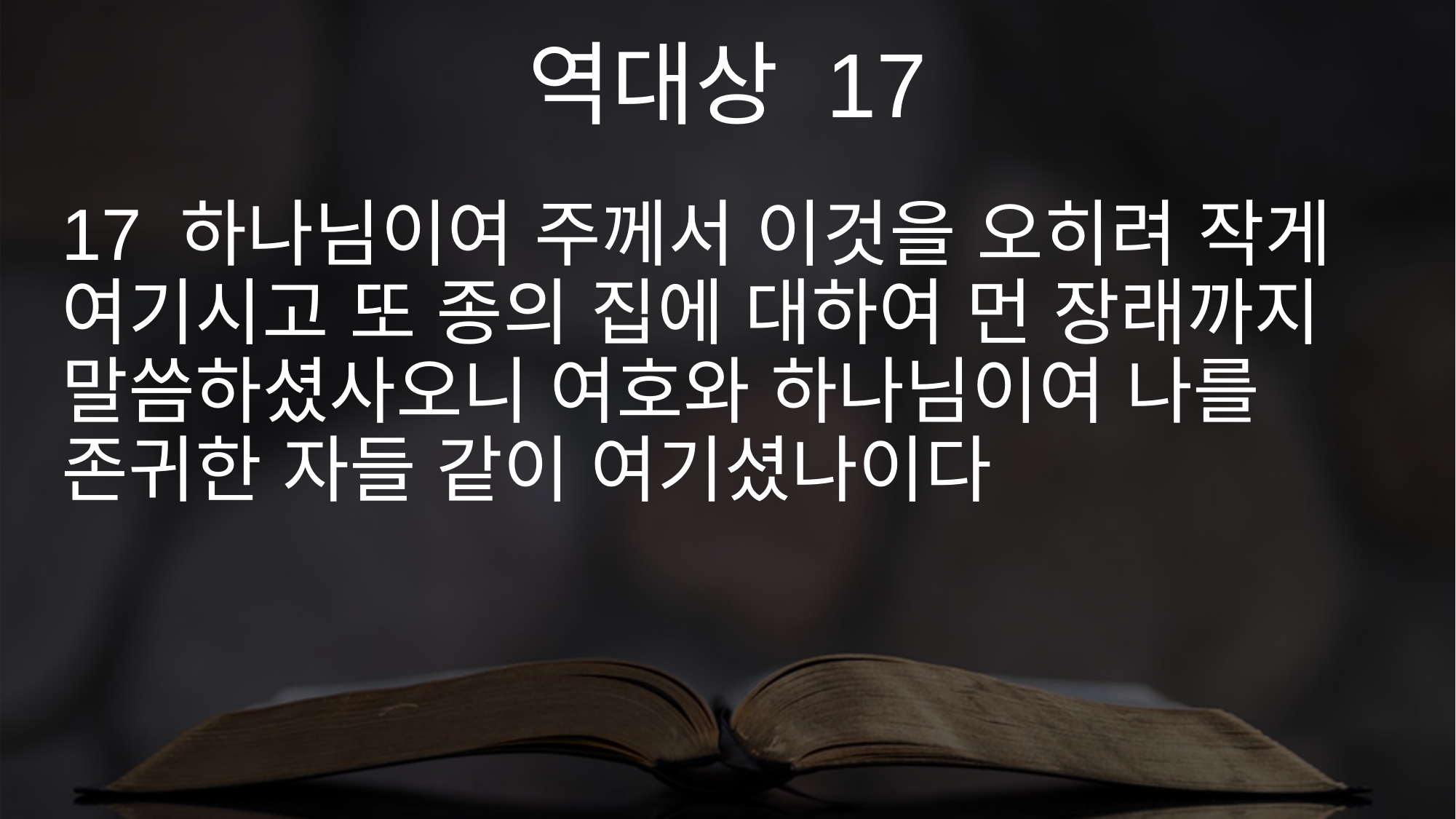

역대상 17
17 하나님이여 주께서 이것을 오히려 작게 여기시고 또 종의 집에 대하여 먼 장래까지 말씀하셨사오니 여호와 하나님이여 나를 존귀한 자들 같이 여기셨나이다